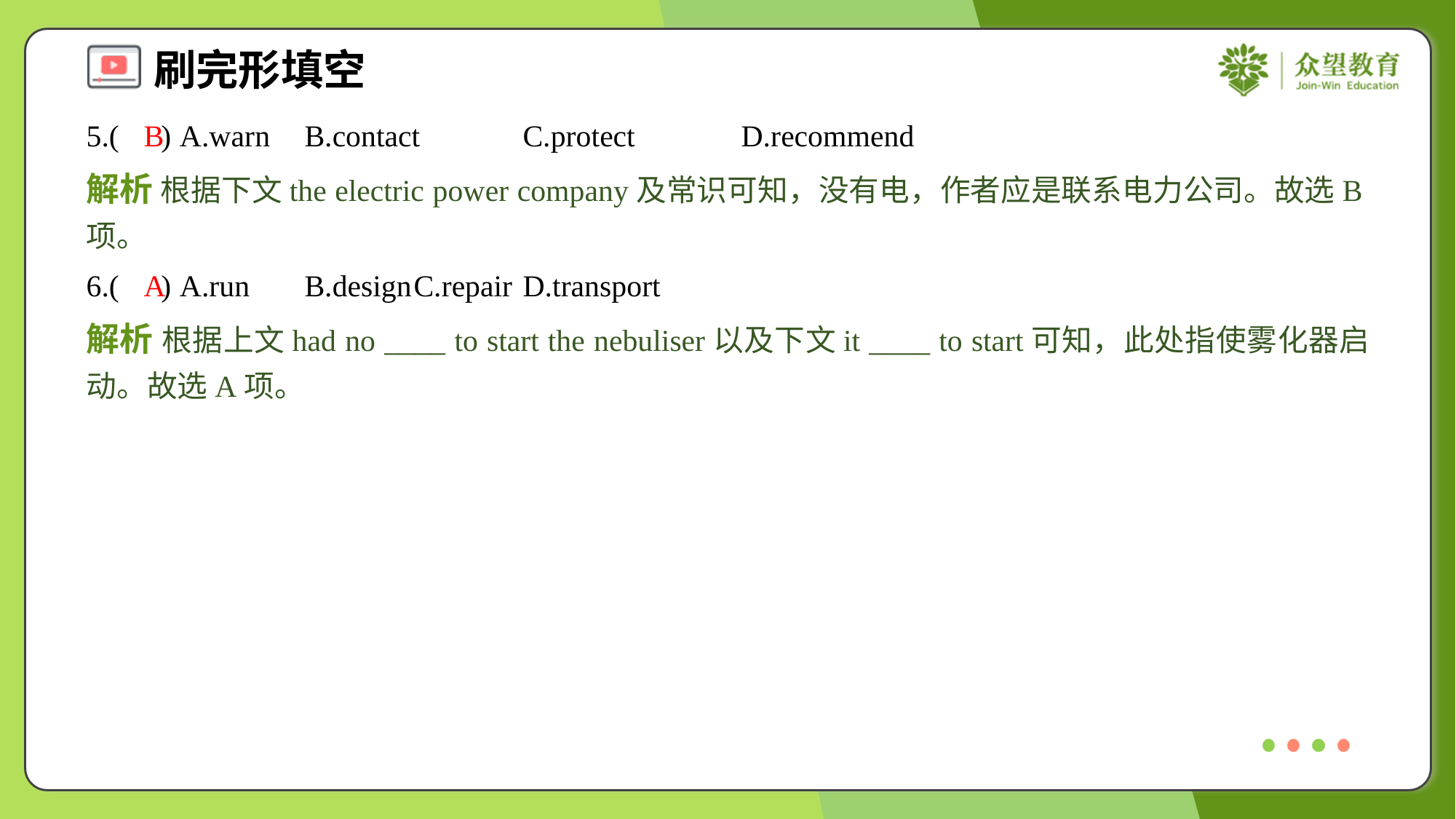

5.(     ) A.warn	B.contact	C.protect	D.recommend
B
解析 根据下文the electric power company及常识可知，没有电，作者应是联系电力公司。故选B项。
6.(     ) A.run	B.design	C.repair	D.transport
A
解析 根据上文had no ____ to start the nebuliser以及下文it ____ to start可知，此处指使雾化器启动。故选A项。